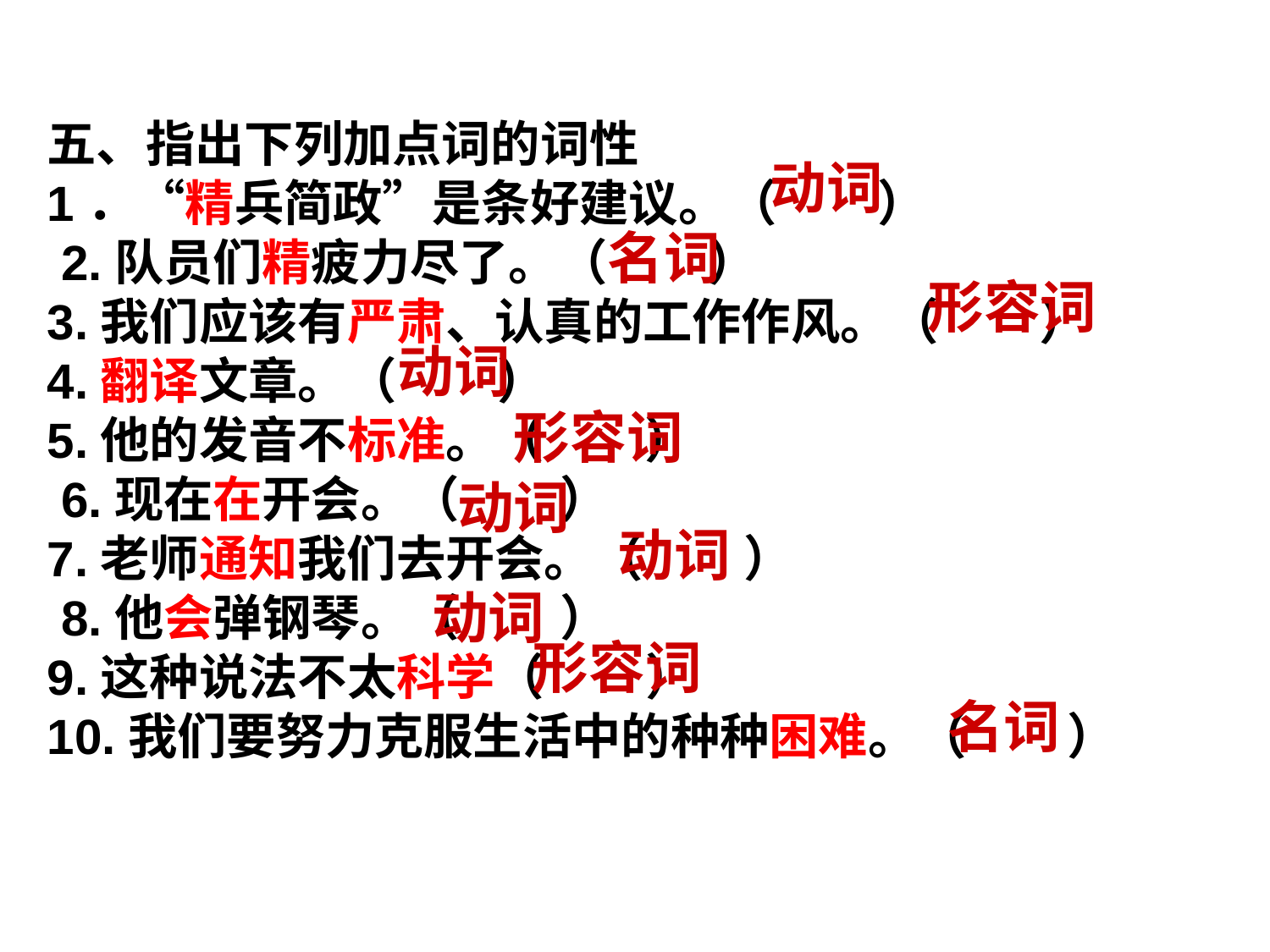

五、指出下列加点词的词性
1．“精兵简政”是条好建议。（         ）
 2.队员们精疲力尽了。（         ）
3.我们应该有严肃、认真的工作作风。（         ）
4.翻译文章。（         ）
5.他的发音不标准。（         ）
 6.现在在开会。（         ）
7.老师通知我们去开会。（         ）
 8.他会弹钢琴。（         ）
9.这种说法不太科学（         ）
10.我们要努力克服生活中的种种困难。（         ）
动词

名词

形容词

动词

形容词

动词

动词

动词

形容词

名词